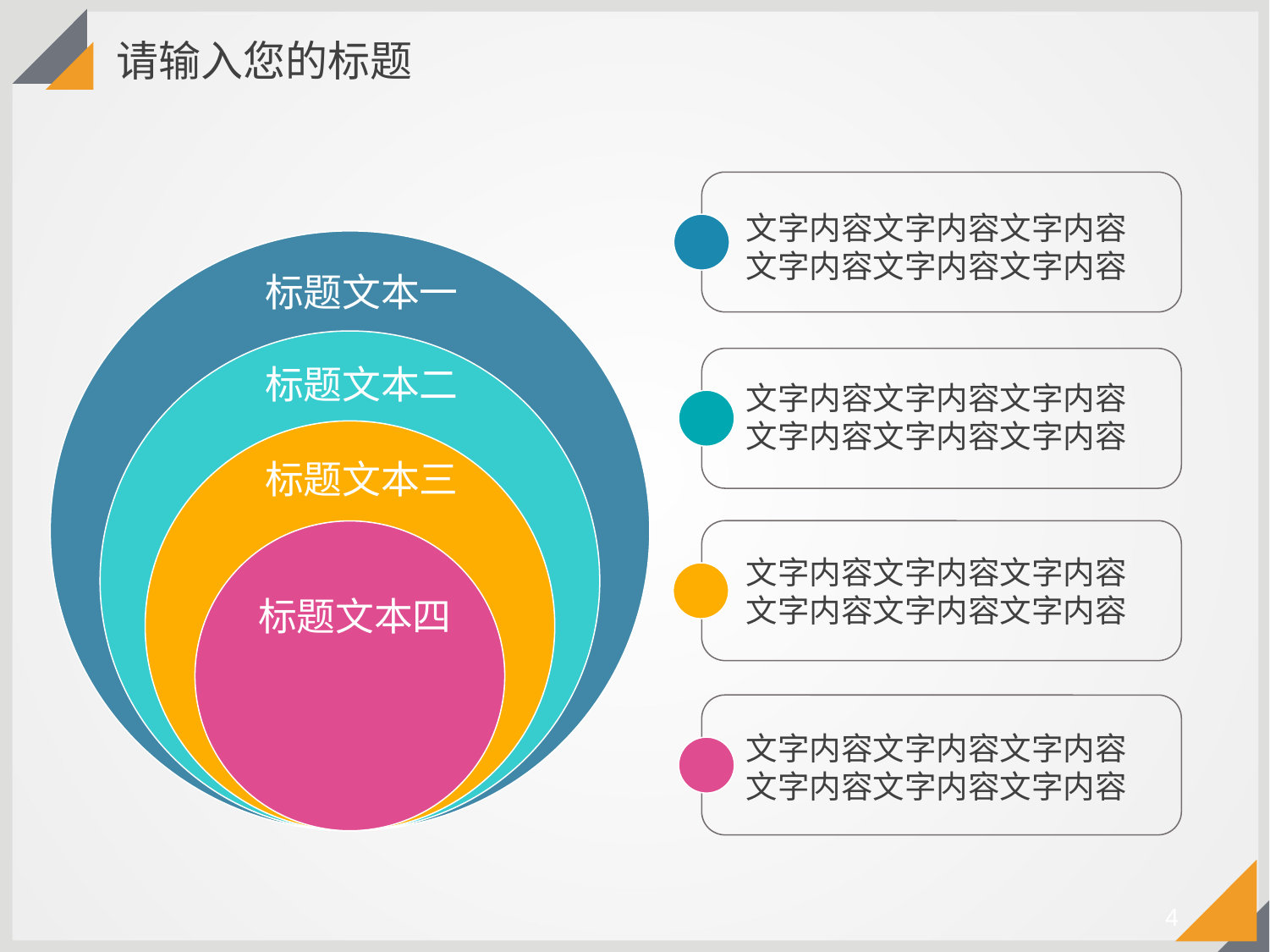

请输入您的标题

文字内容文字内容文字内容文字内容文字内容文字内容

标题文本一

标题文本二
文字内容文字内容文字内容文字内容文字内容文字内容

标题文本三

文字内容文字内容文字内容文字内容文字内容文字内容

标题文本四

文字内容文字内容文字内容文字内容文字内容文字内容